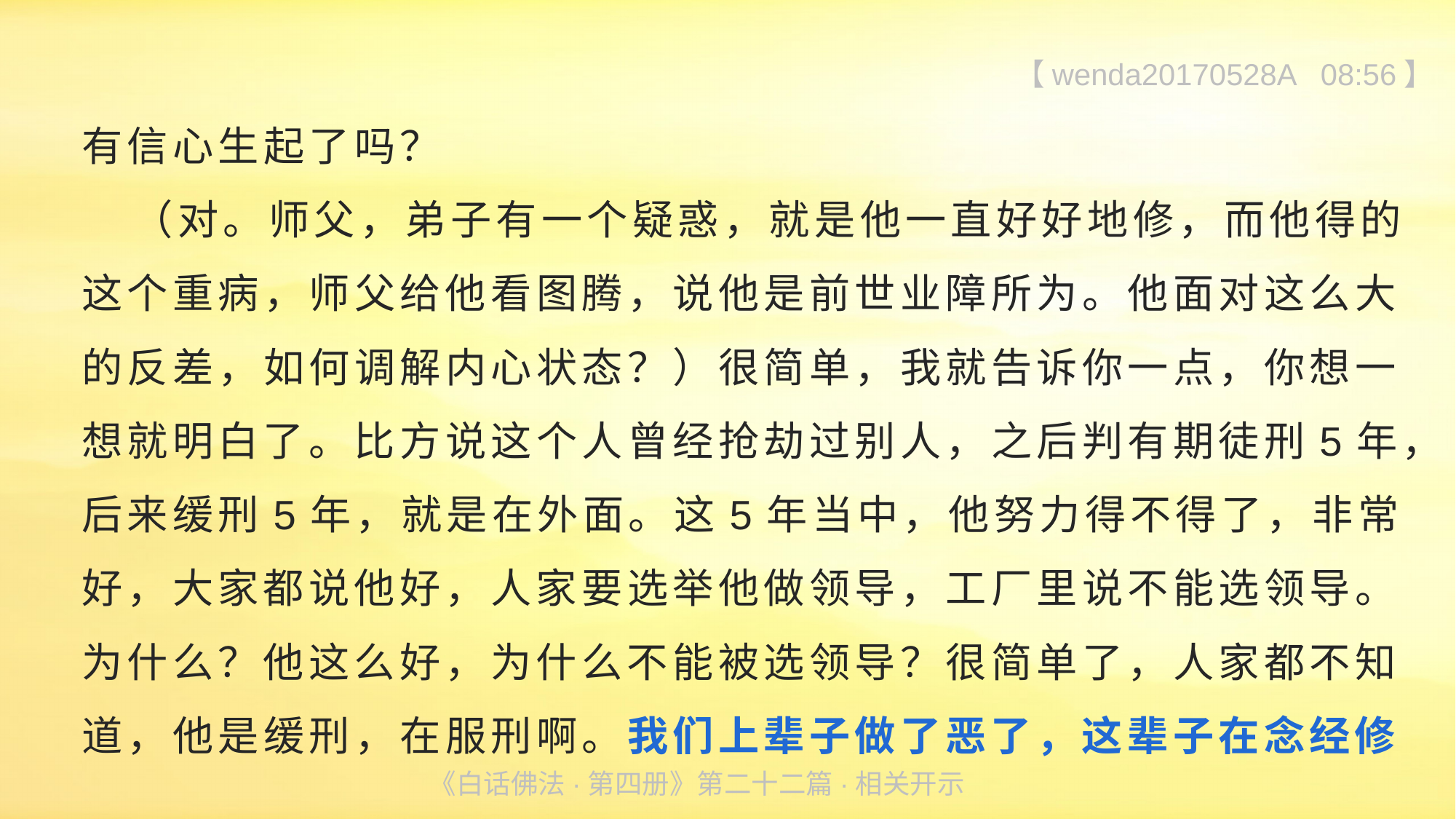

【wenda20170528A   08:56】
有信心生起了吗？
   （对。师父，弟子有一个疑惑，就是他一直好好地修，而他得的这个重病，师父给他看图腾，说他是前世业障所为。他面对这么大的反差，如何调解内心状态？）很简单，我就告诉你一点，你想一想就明白了。比方说这个人曾经抢劫过别人，之后判有期徒刑5年，后来缓刑5年，就是在外面。这5年当中，他努力得不得了，非常好，大家都说他好，人家要选举他做领导，工厂里说不能选领导。为什么？他这么好，为什么不能被选领导？很简单了，人家都不知道，他是缓刑，在服刑啊。我们上辈子做了恶了，这辈子在念经修
《白话佛法·第四册》第二十二篇·相关开示